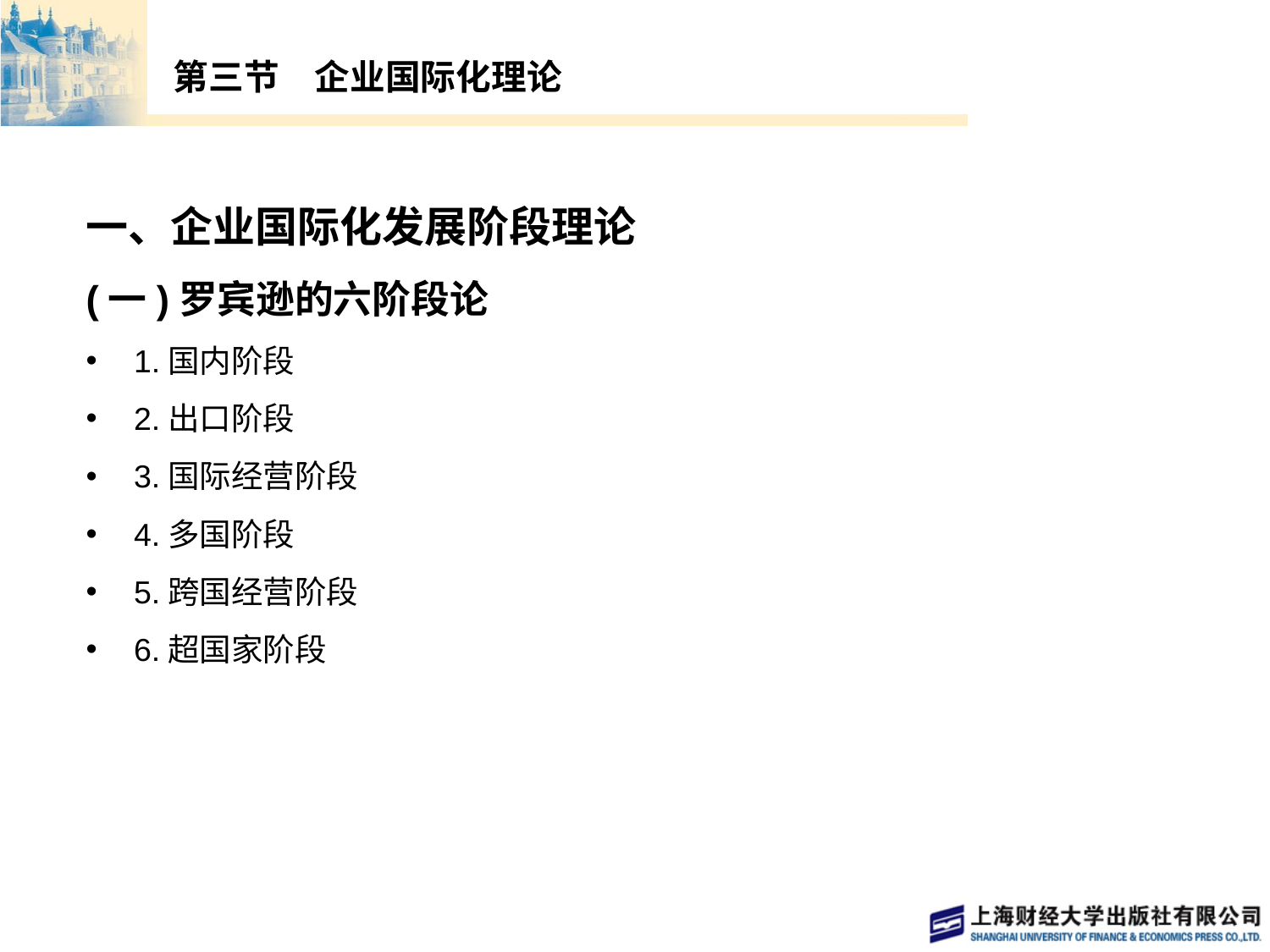

# 第三节　企业国际化理论
一、企业国际化发展阶段理论
(一)罗宾逊的六阶段论
1.国内阶段
2.出口阶段
3.国际经营阶段
4.多国阶段
5.跨国经营阶段
6.超国家阶段